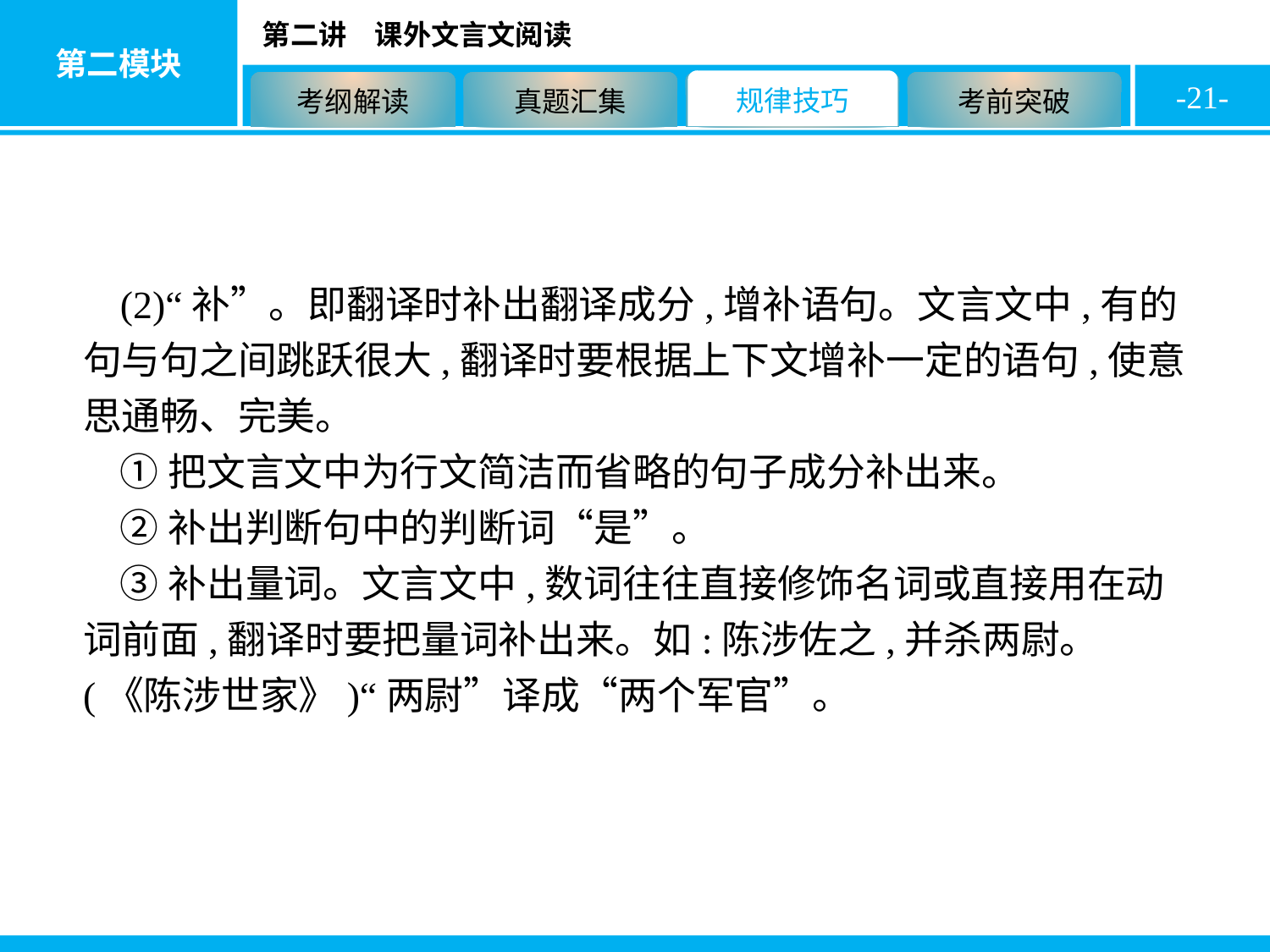

-21-
(2)“补”。即翻译时补出翻译成分,增补语句。文言文中,有的句与句之间跳跃很大,翻译时要根据上下文增补一定的语句,使意思通畅、完美。
①把文言文中为行文简洁而省略的句子成分补出来。
②补出判断句中的判断词“是”。
③补出量词。文言文中,数词往往直接修饰名词或直接用在动词前面,翻译时要把量词补出来。如:陈涉佐之,并杀两尉。(《陈涉世家》)“两尉”译成“两个军官”。